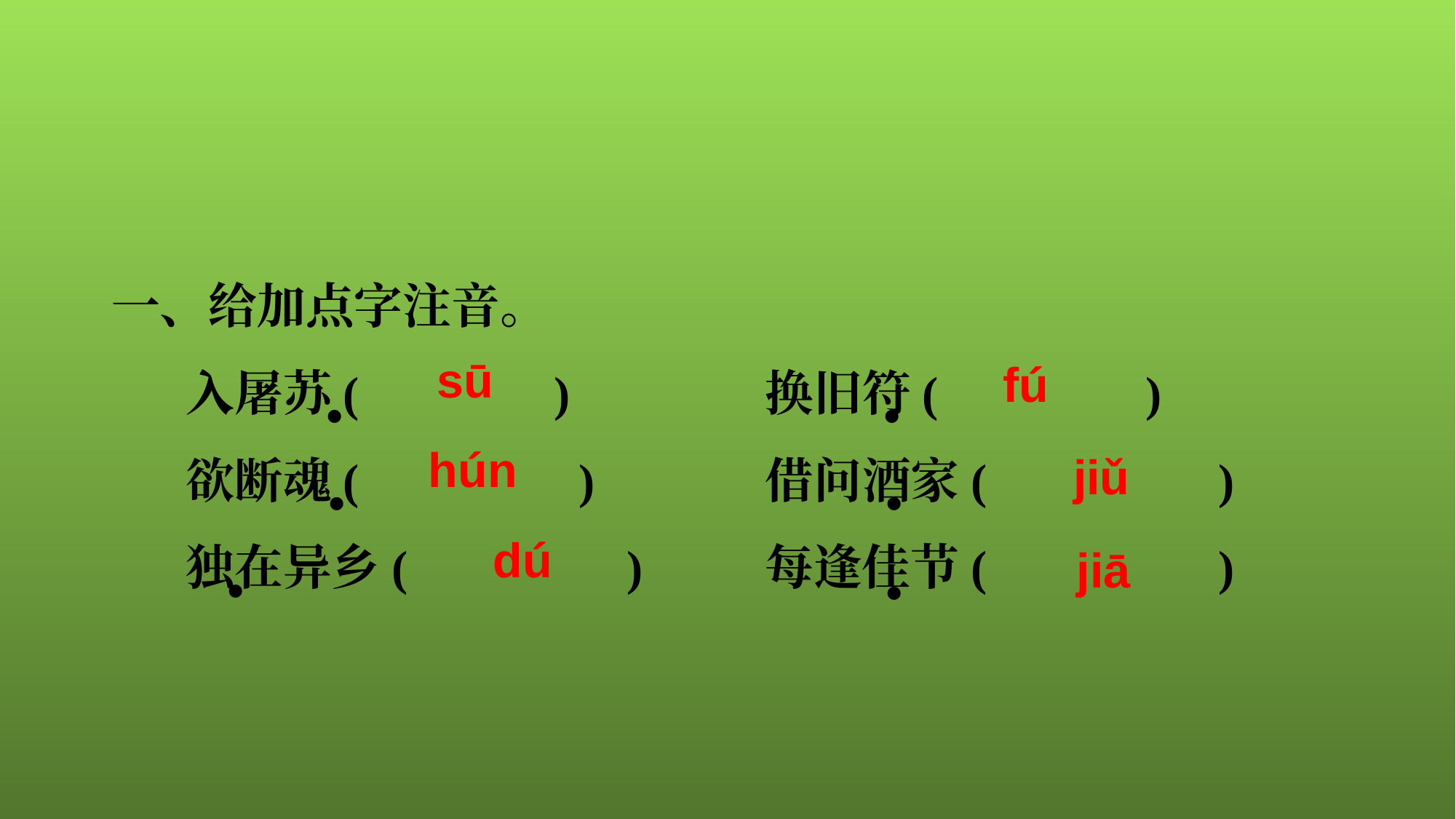

一、给加点字注音。
入屠苏(                )               换旧符(                 )
欲断魂(                  )             借问酒家(                   )
独在异乡(                  )         每逢佳节(                   )
sū
fú
•
•
hún
jiǔ
•
•
jiā
dú
•
•